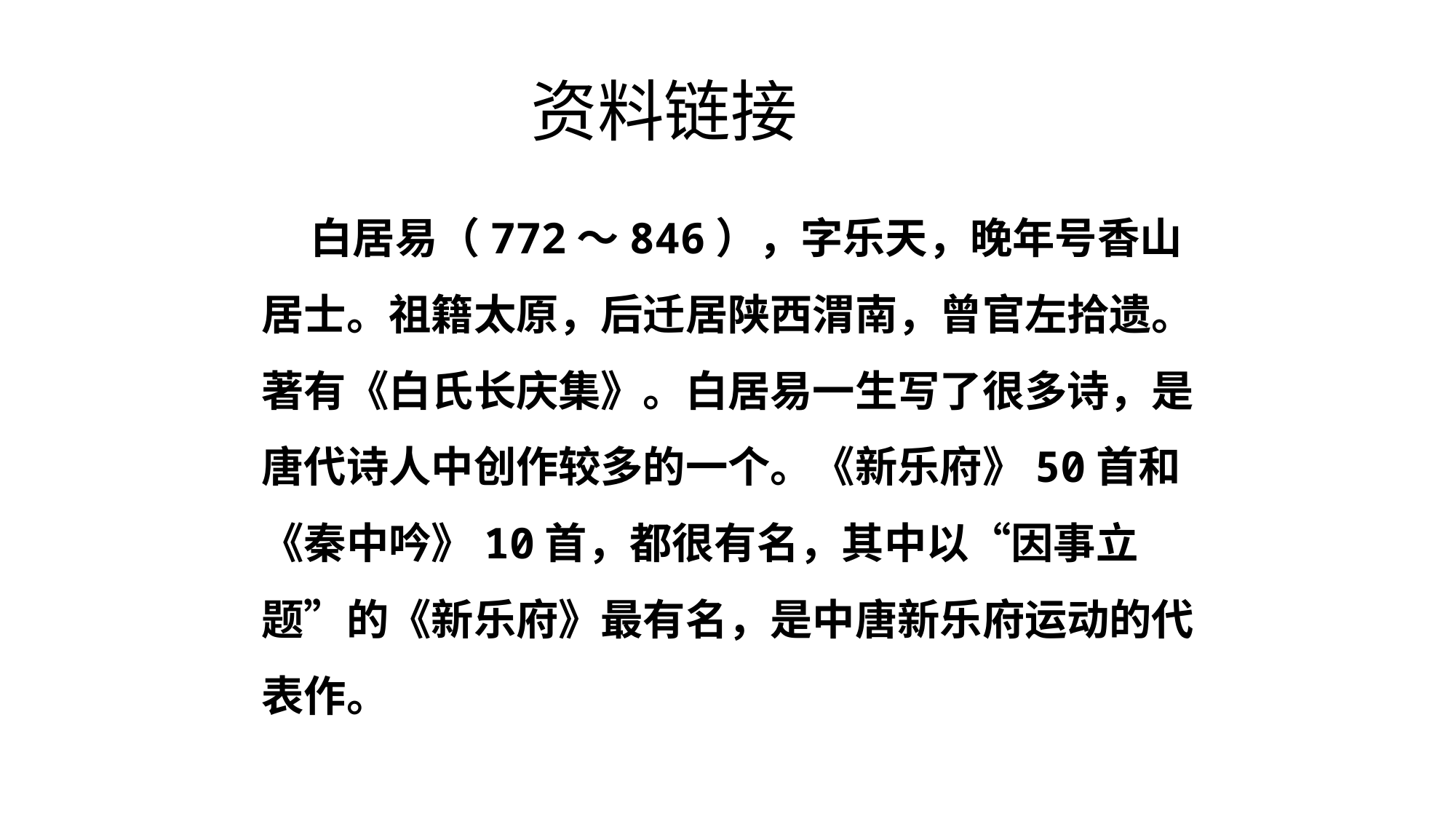

资料链接
    白居易（772～846），字乐天，晚年号香山居士。祖籍太原，后迁居陕西渭南，曾官左拾遗。著有《白氏长庆集》。白居易一生写了很多诗，是唐代诗人中创作较多的一个。《新乐府》50首和《秦中吟》10首，都很有名，其中以“因事立题”的《新乐府》最有名，是中唐新乐府运动的代表作。